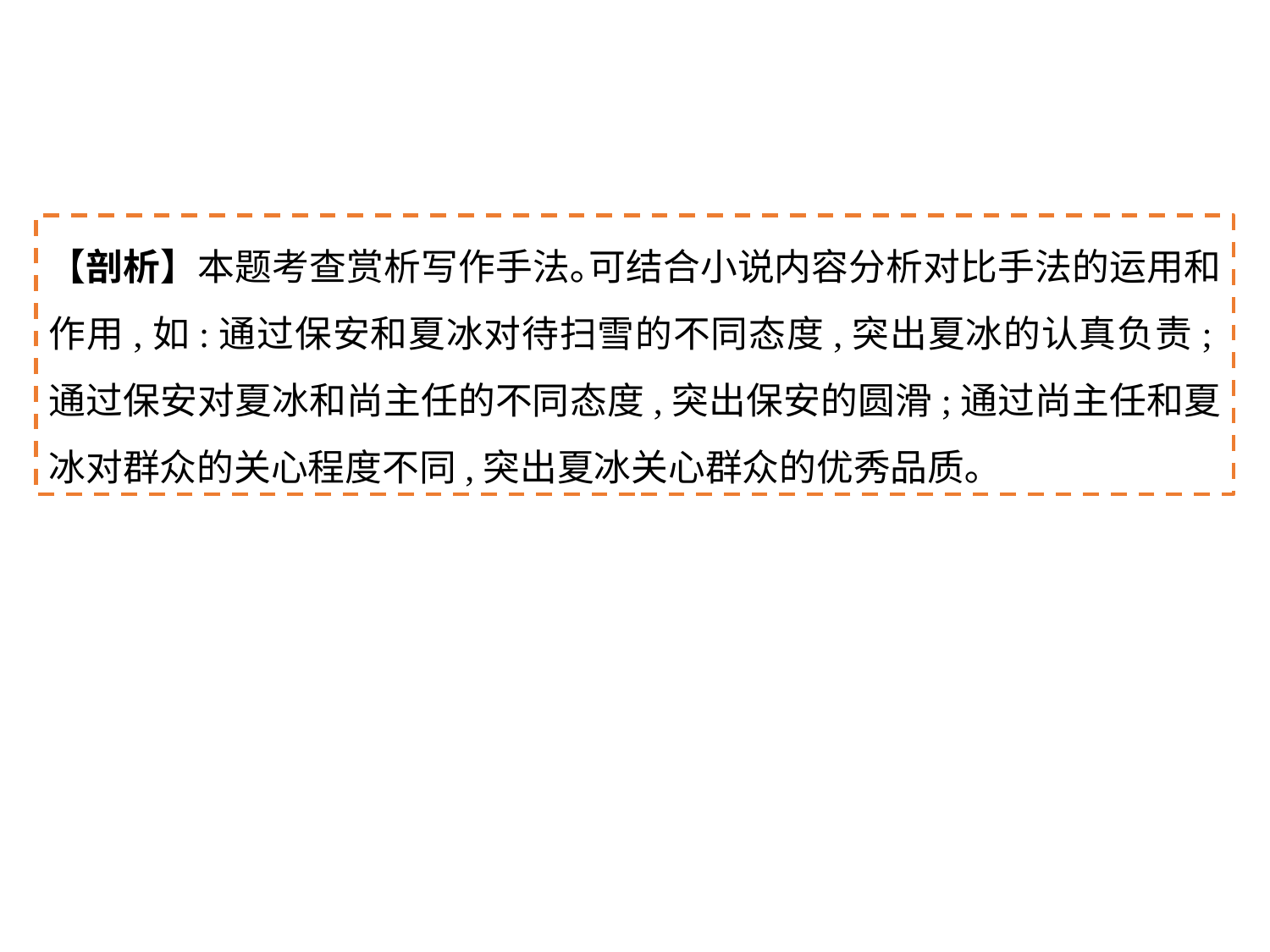

【剖析】本题考查赏析写作手法｡可结合小说内容分析对比手法的运用和作用,如:通过保安和夏冰对待扫雪的不同态度,突出夏冰的认真负责;通过保安对夏冰和尚主任的不同态度,突出保安的圆滑;通过尚主任和夏冰对群众的关心程度不同,突出夏冰关心群众的优秀品质｡